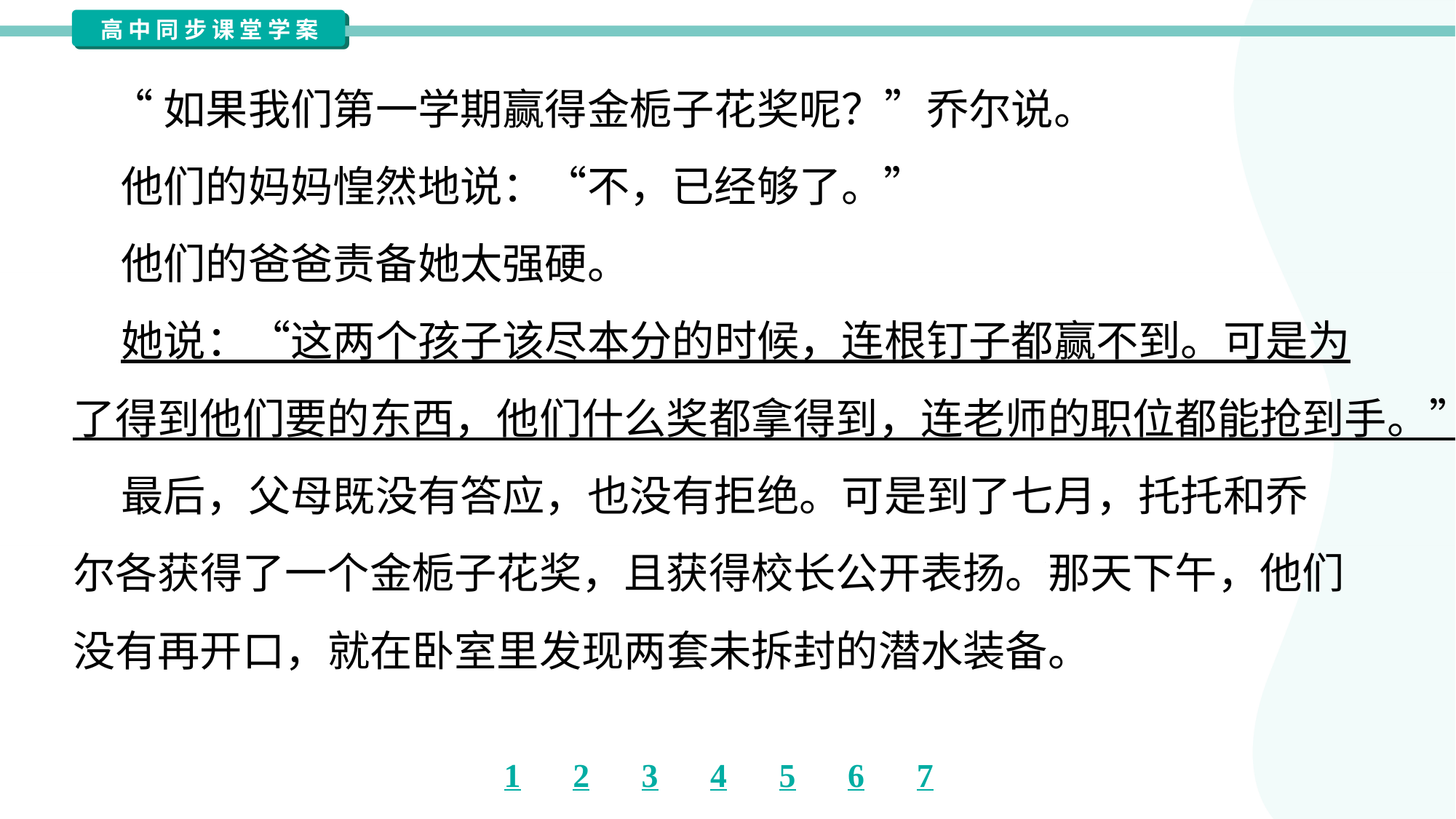

“如果我们第一学期赢得金栀子花奖呢？”乔尔说。
    他们的妈妈惶然地说：“不，已经够了。”
    他们的爸爸责备她太强硬。
    她说：“这两个孩子该尽本分的时候，连根钉子都赢不到。可是为
了得到他们要的东西，他们什么奖都拿得到，连老师的职位都能抢到手。”
    最后，父母既没有答应，也没有拒绝。可是到了七月，托托和乔
尔各获得了一个金栀子花奖，且获得校长公开表扬。那天下午，他们
没有再开口，就在卧室里发现两套未拆封的潜水装备。